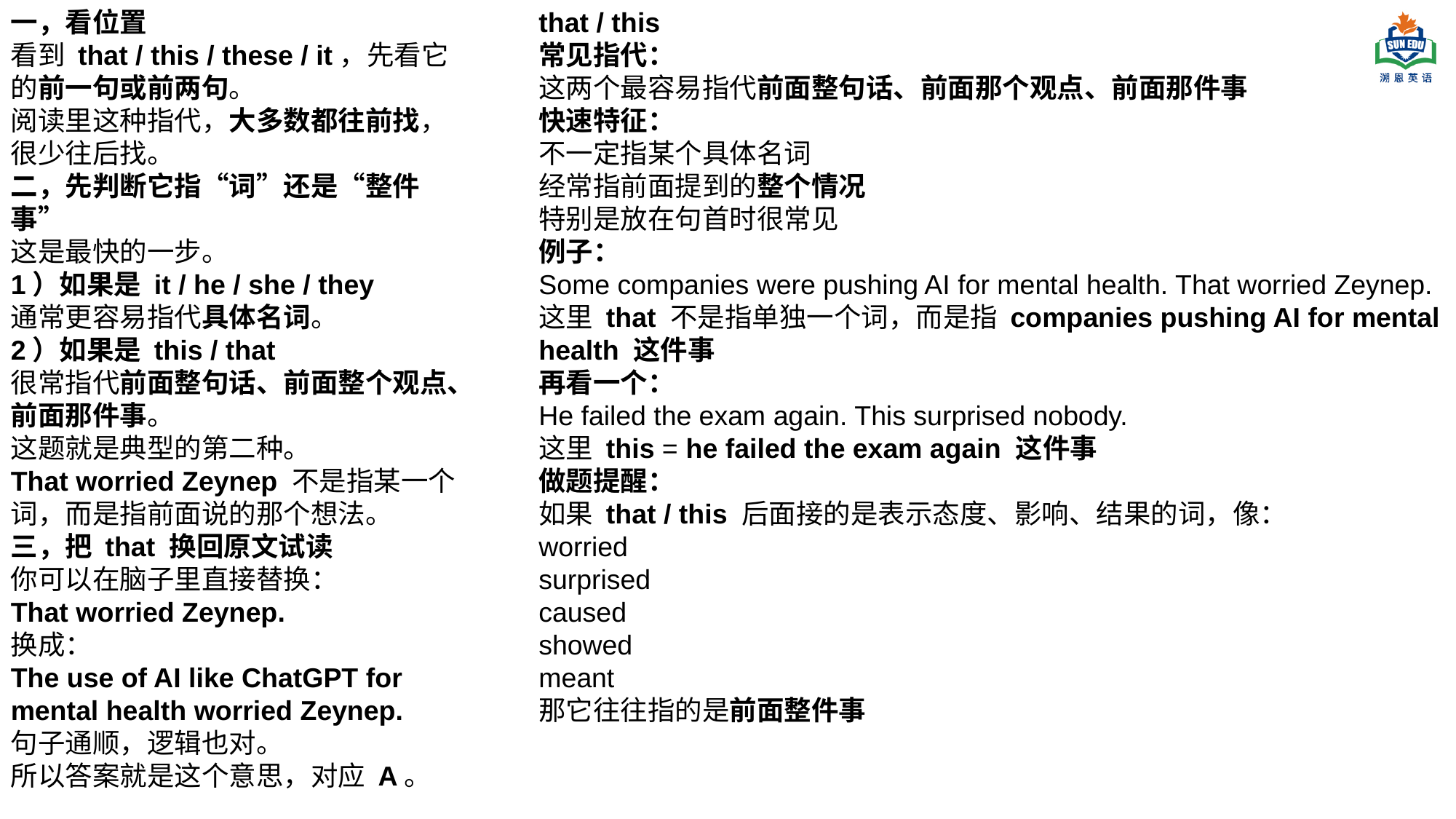

一，看位置
看到 that / this / these / it，先看它的前一句或前两句。
阅读里这种指代，大多数都往前找，很少往后找。
二，先判断它指“词”还是“整件事”
这是最快的一步。
1）如果是 it / he / she / they
通常更容易指代具体名词。
2）如果是 this / that
很常指代前面整句话、前面整个观点、前面那件事。
这题就是典型的第二种。
That worried Zeynep 不是指某一个词，而是指前面说的那个想法。
三，把 that 换回原文试读
你可以在脑子里直接替换：
That worried Zeynep.
换成：
The use of AI like ChatGPT for mental health worried Zeynep.
句子通顺，逻辑也对。
所以答案就是这个意思，对应 A。

that / this
常见指代：
这两个最容易指代前面整句话、前面那个观点、前面那件事
快速特征：
不一定指某个具体名词
经常指前面提到的整个情况
特别是放在句首时很常见
例子：
Some companies were pushing AI for mental health. That worried Zeynep.
这里 that 不是指单独一个词，而是指 companies pushing AI for mental health 这件事
再看一个：
He failed the exam again. This surprised nobody.
这里 this = he failed the exam again 这件事
做题提醒：
如果 that / this 后面接的是表示态度、影响、结果的词，像：
worried
surprised
caused
showed
meant
那它往往指的是前面整件事